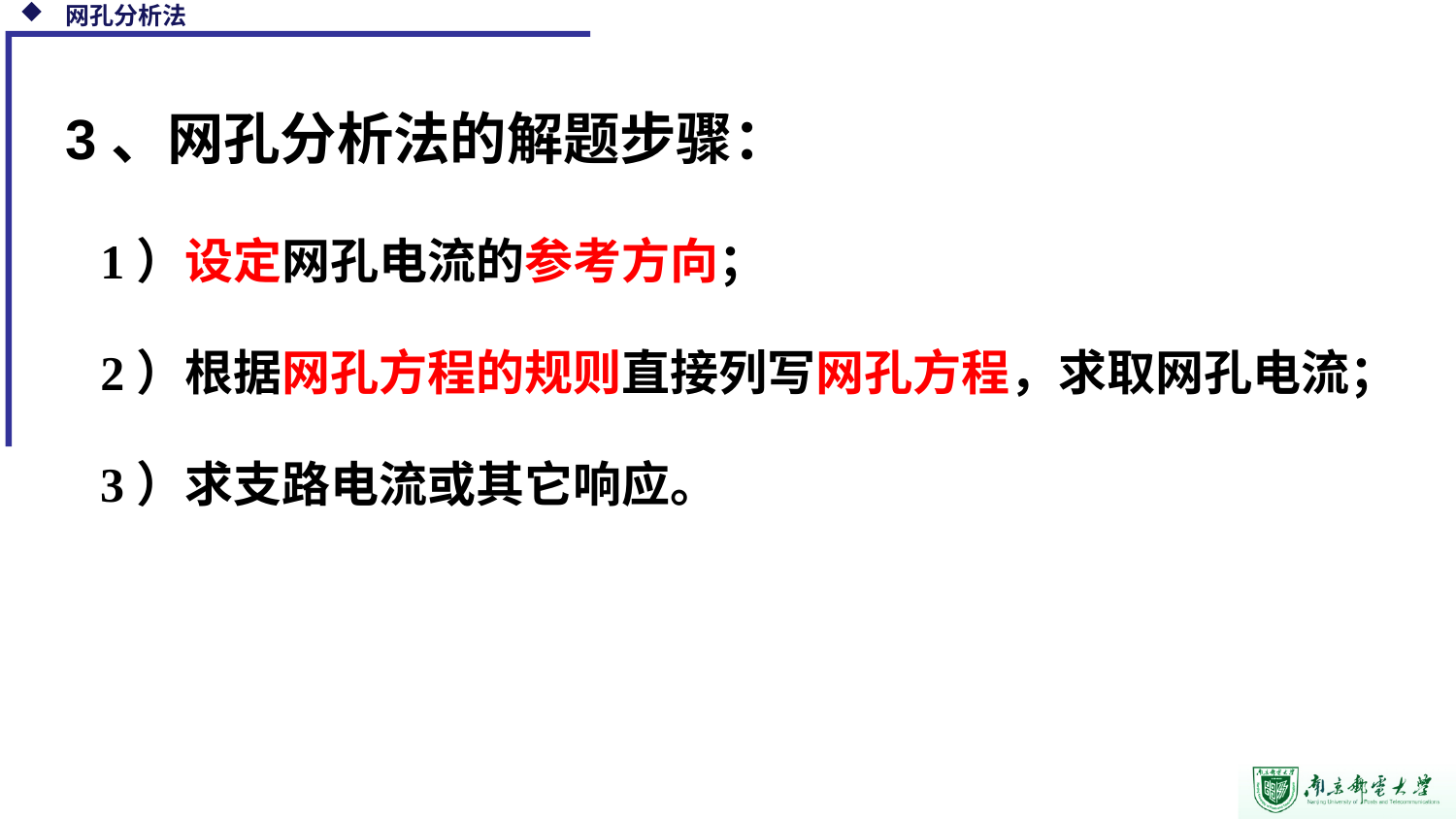

网孔分析法

3、网孔分析法的解题步骤：
1）设定网孔电流的参考方向；
2）根据网孔方程的规则直接列写网孔方程，求取网孔电流；
3）求支路电流或其它响应。